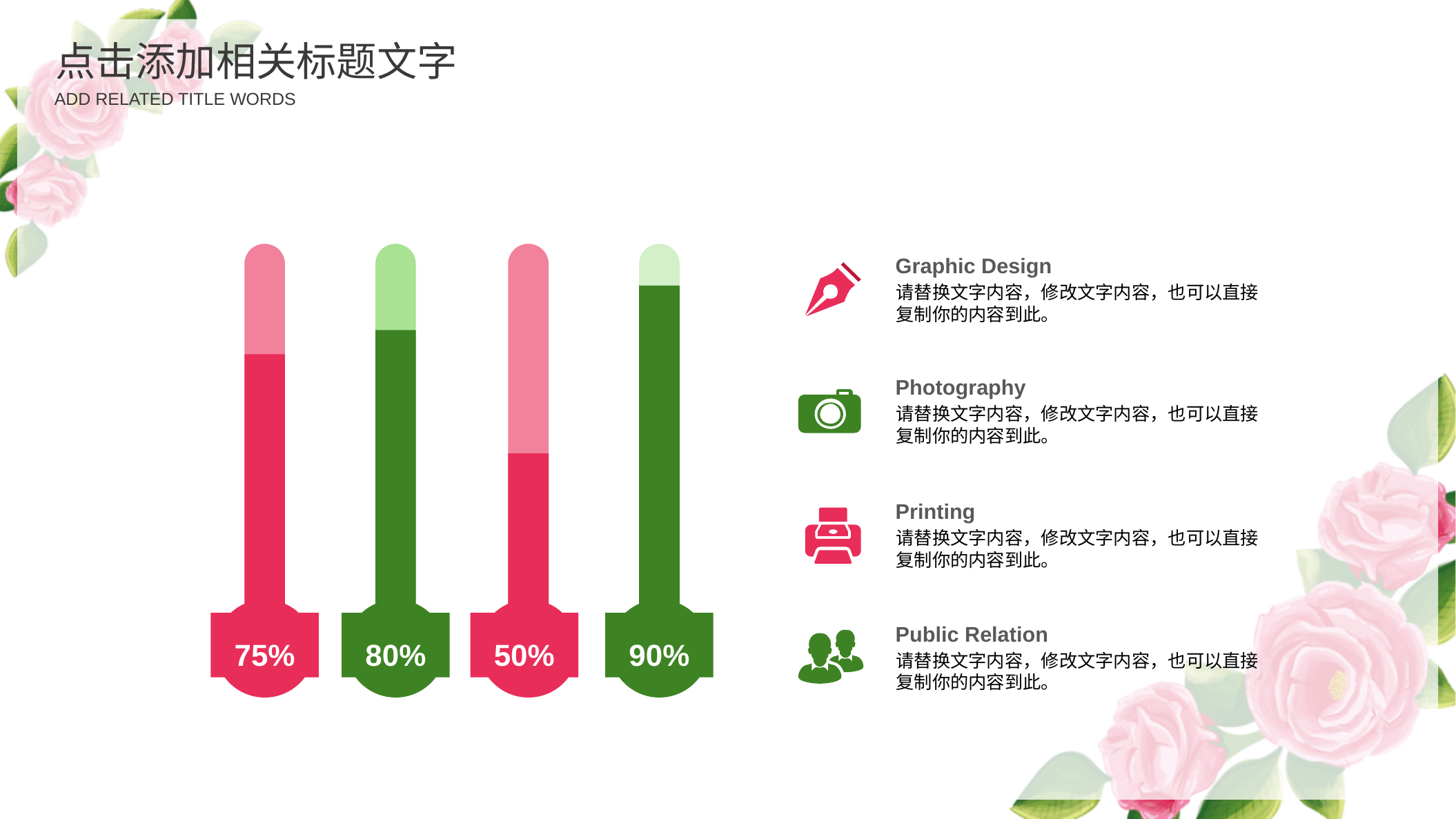

点击添加相关标题文字
ADD RELATED TITLE WORDS
Graphic Design
请替换文字内容，修改文字内容，也可以直接复制你的内容到此。

Photography
请替换文字内容，修改文字内容，也可以直接复制你的内容到此。

Printing
请替换文字内容，修改文字内容，也可以直接复制你的内容到此。

Public Relation
请替换文字内容，修改文字内容，也可以直接复制你的内容到此。

75%
80%
50%
90%